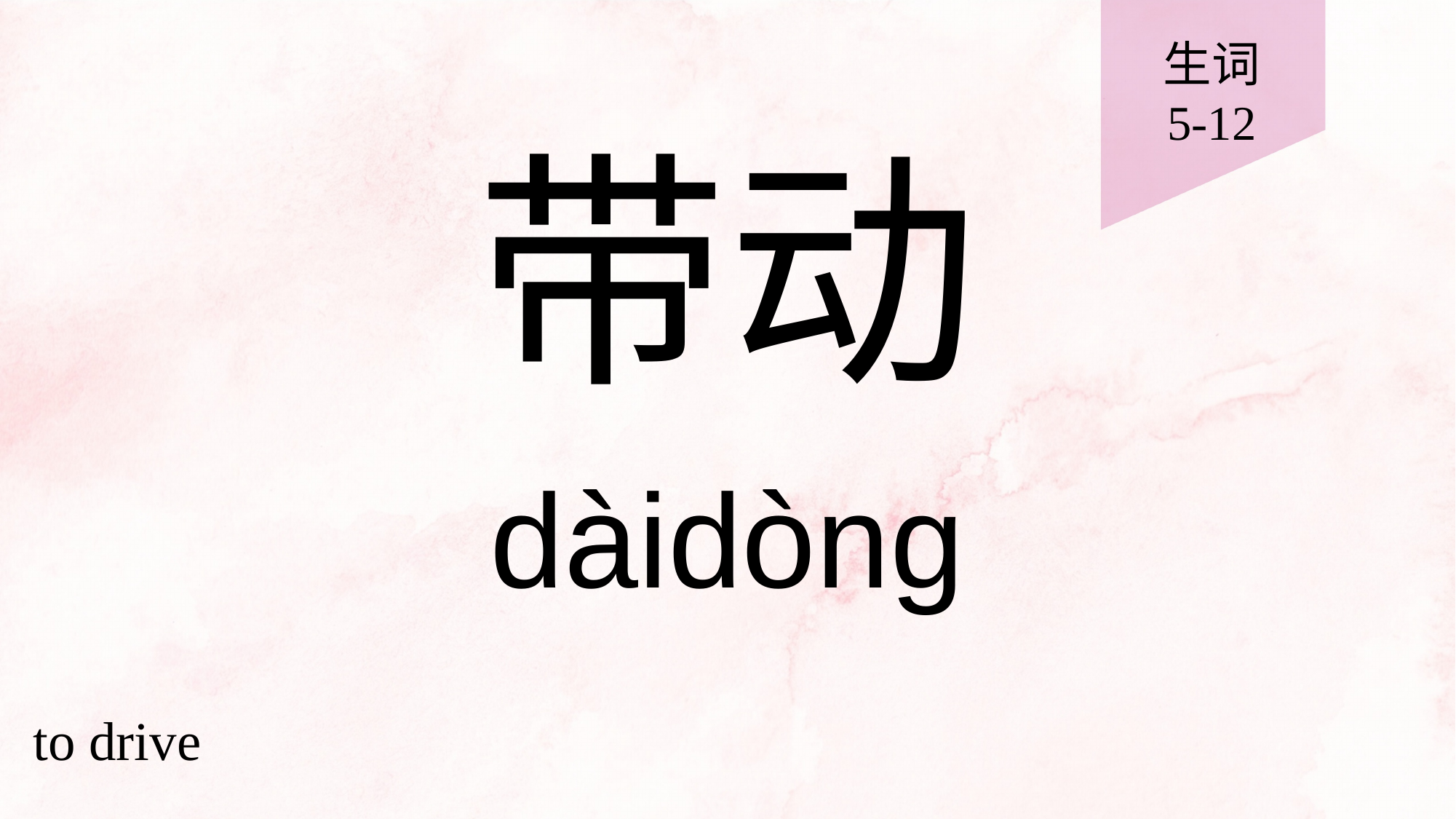

生词
5-12
# 带动
dàidòng
to drive